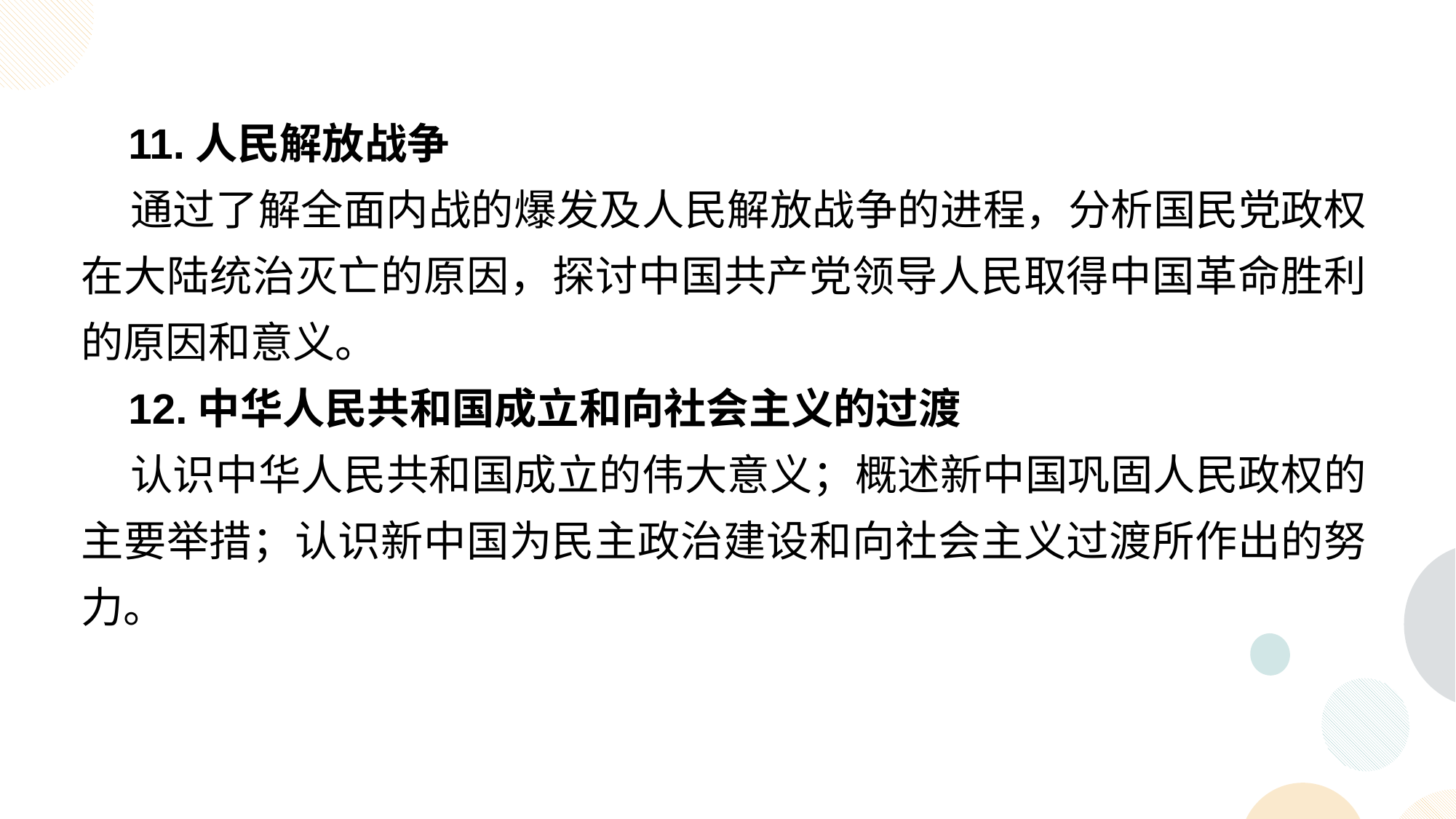

11.人民解放战争
    通过了解全面内战的爆发及人民解放战争的进程，分析国民党政权在大陆统治灭亡的原因，探讨中国共产党领导人民取得中国革命胜利的原因和意义。
    12.中华人民共和国成立和向社会主义的过渡
    认识中华人民共和国成立的伟大意义；概述新中国巩固人民政权的主要举措；认识新中国为民主政治建设和向社会主义过渡所作出的努力。